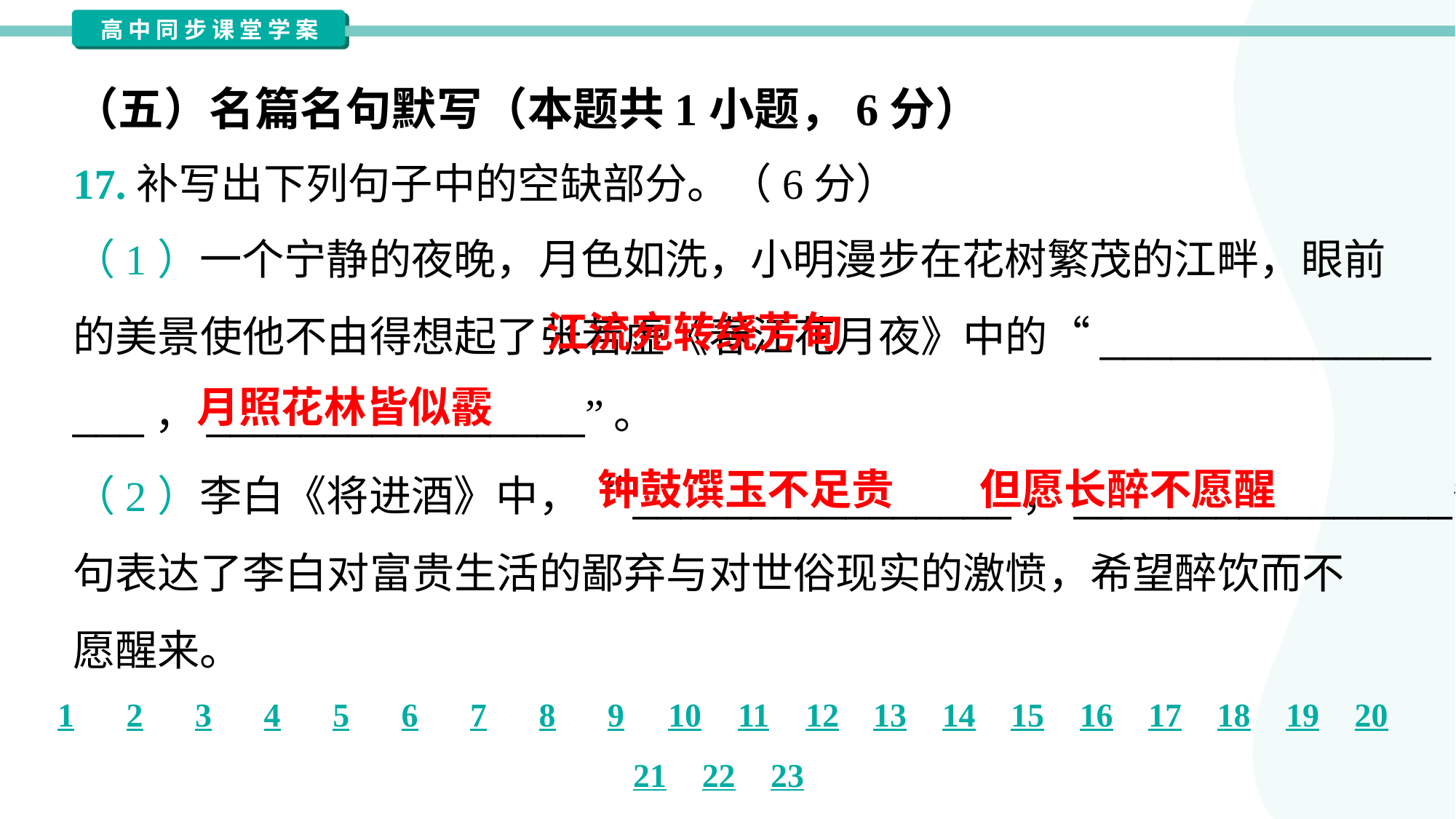

（五）名篇名句默写（本题共1小题，6分）
17.补写出下列句子中的空缺部分。（6分）
（1）一个宁静的夜晚，月色如洗，小明漫步在花树繁茂的江畔，眼前
的美景使他不由得想起了张若虚《春江花月夜》中的“______________
___，________________”。
                                                江流宛转绕芳甸
月照花林皆似霰
钟鼓馔玉不足贵
但愿长醉不愿醒
（2）李白《将进酒》中，“________________，________________”两
句表达了李白对富贵生活的鄙弃与对世俗现实的激愤，希望醉饮而不
愿醒来。